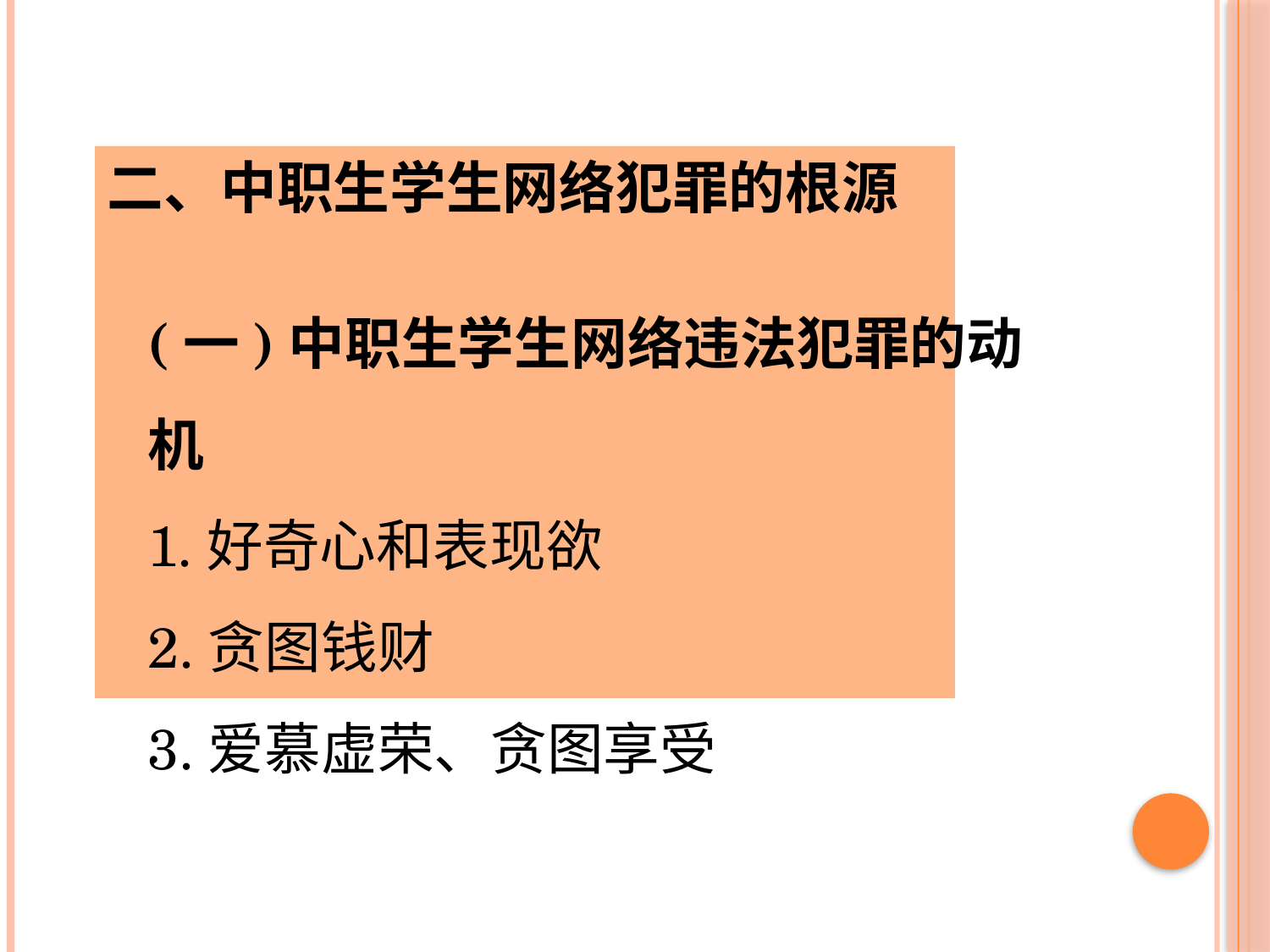

二、中职生学生网络犯罪的根源
(一)中职生学生网络违法犯罪的动机
1.好奇心和表现欲
2.贪图钱财
3.爱慕虚荣、贪图享受